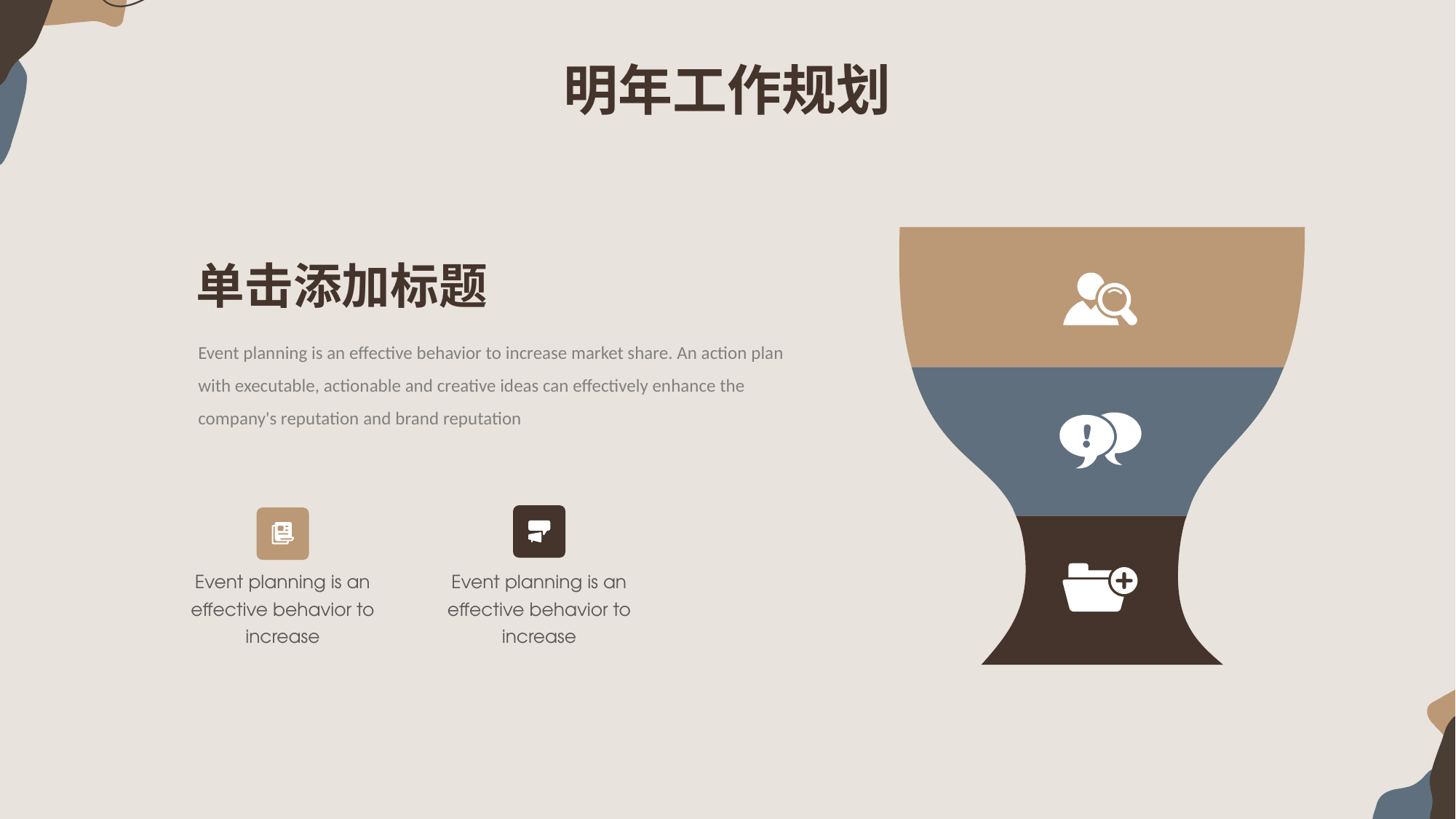

明年工作规划

单击添加标题

Event planning is an effective behavior to increase market share. An action plan with executable, actionable and creative ideas can effectively enhance the company's reputation and brand reputation

Event planning is an effective behavior to increase
Event planning is an effective behavior to increase